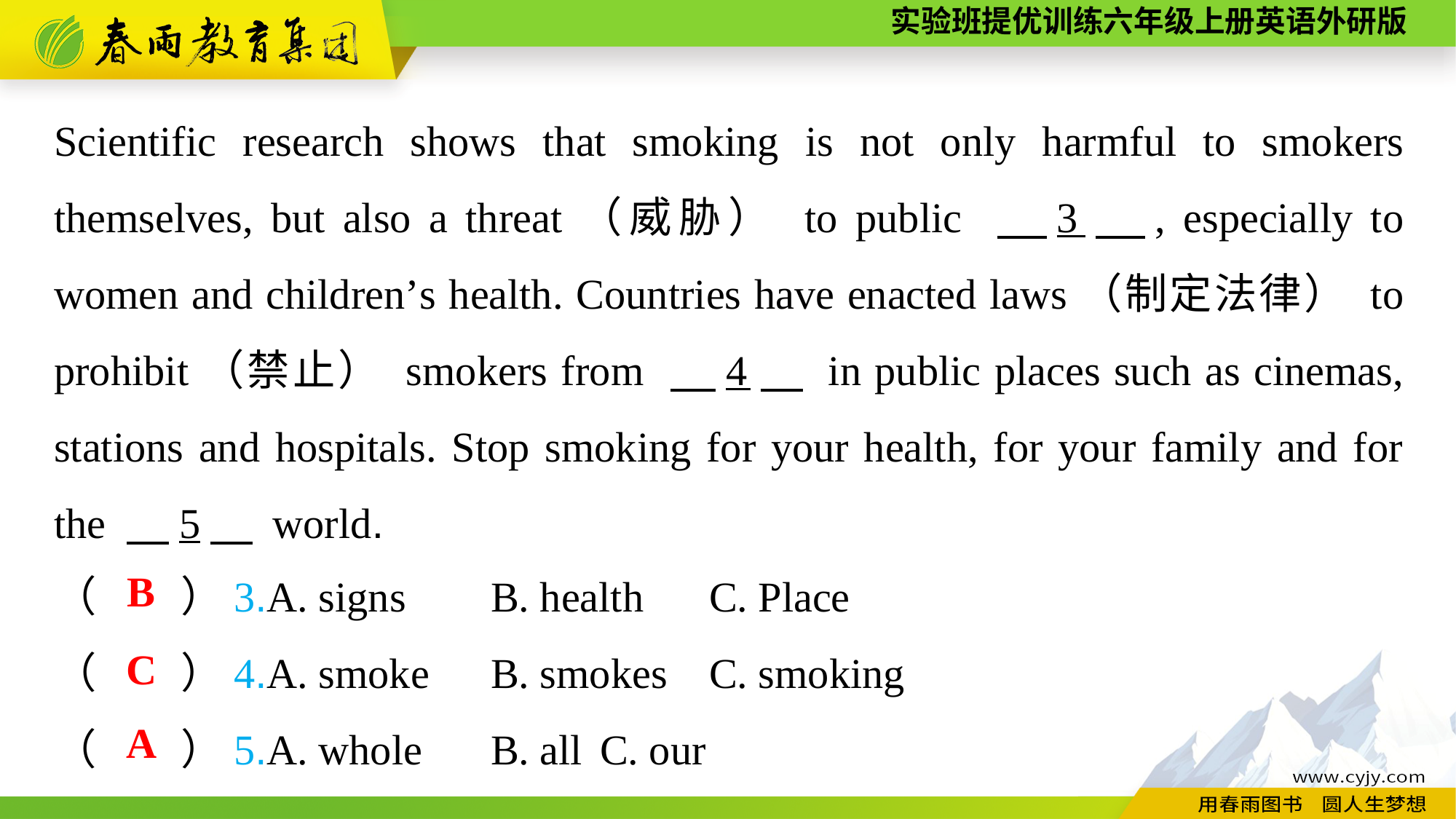

Scientific research shows that smoking is not only harmful to smokers themselves, but also a threat（威胁） to public 　3　, especially to women and children’s health. Countries have enacted laws（制定法律） to prohibit（禁止） smokers from 　4　 in public places such as cinemas, stations and hospitals. Stop smoking for your health, for your family and for the 　5　 world.
（　　）3.A. signs	B. health	C. Place
（　　）4.A. smoke	B. smokes	C. smoking
（　　）5.A. whole	B. all	C. our
B
C
A